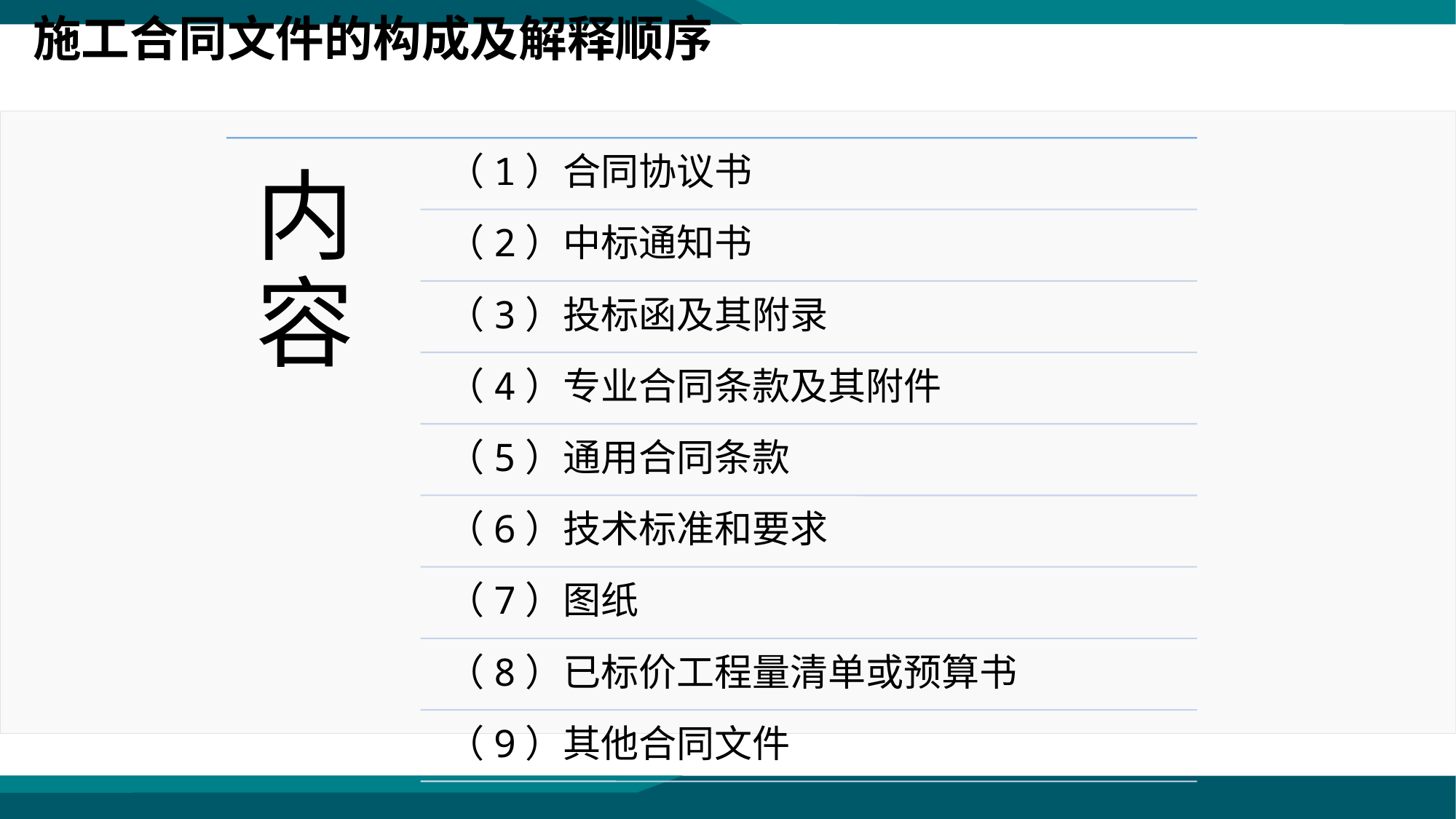

施工合同文件的构成及解释顺序
内容
（1）合同协议书
（2）中标通知书
（3）投标函及其附录
（4）专业合同条款及其附件
（5）通用合同条款
（6）技术标准和要求
（7）图纸
（8）已标价工程量清单或预算书
（9）其他合同文件